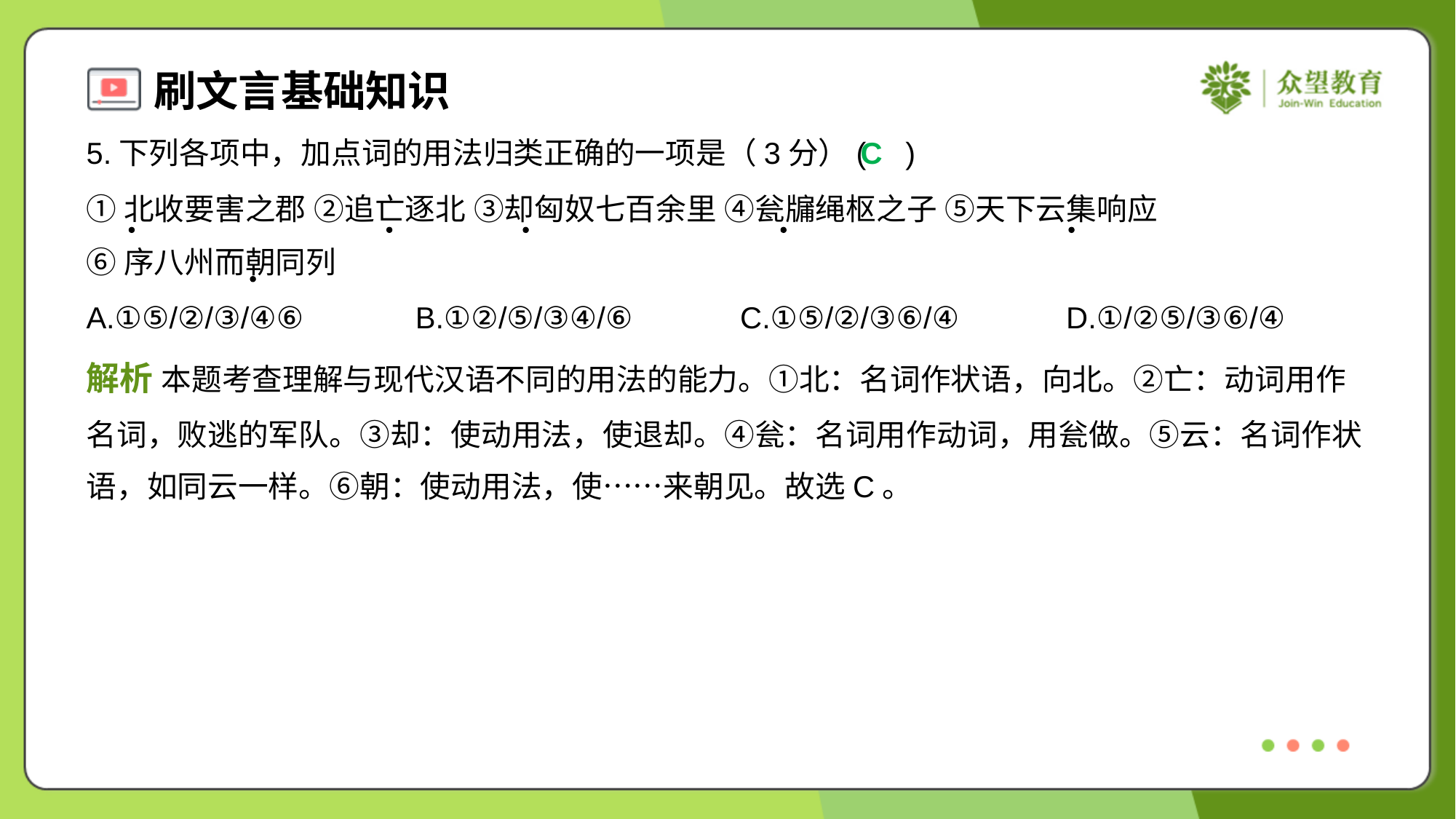

5.下列各项中，加点词的用法归类正确的一项是（3分）(     )
C
①北收要害之郡 ②追亡逐北 ③却匈奴七百余里 ④瓮牖绳枢之子 ⑤天下云集响应
⑥序八州而朝同列

A.①⑤/②/③/④⑥	B.①②/⑤/③④/⑥	C.①⑤/②/③⑥/④	D.①/②⑤/③⑥/④
解析 本题考查理解与现代汉语不同的用法的能力。①北：名词作状语，向北。②亡：动词用作
名词，败逃的军队。③却：使动用法，使退却。④瓮：名词用作动词，用瓮做。⑤云：名词作状
语，如同云一样。⑥朝：使动用法，使……来朝见。故选C。